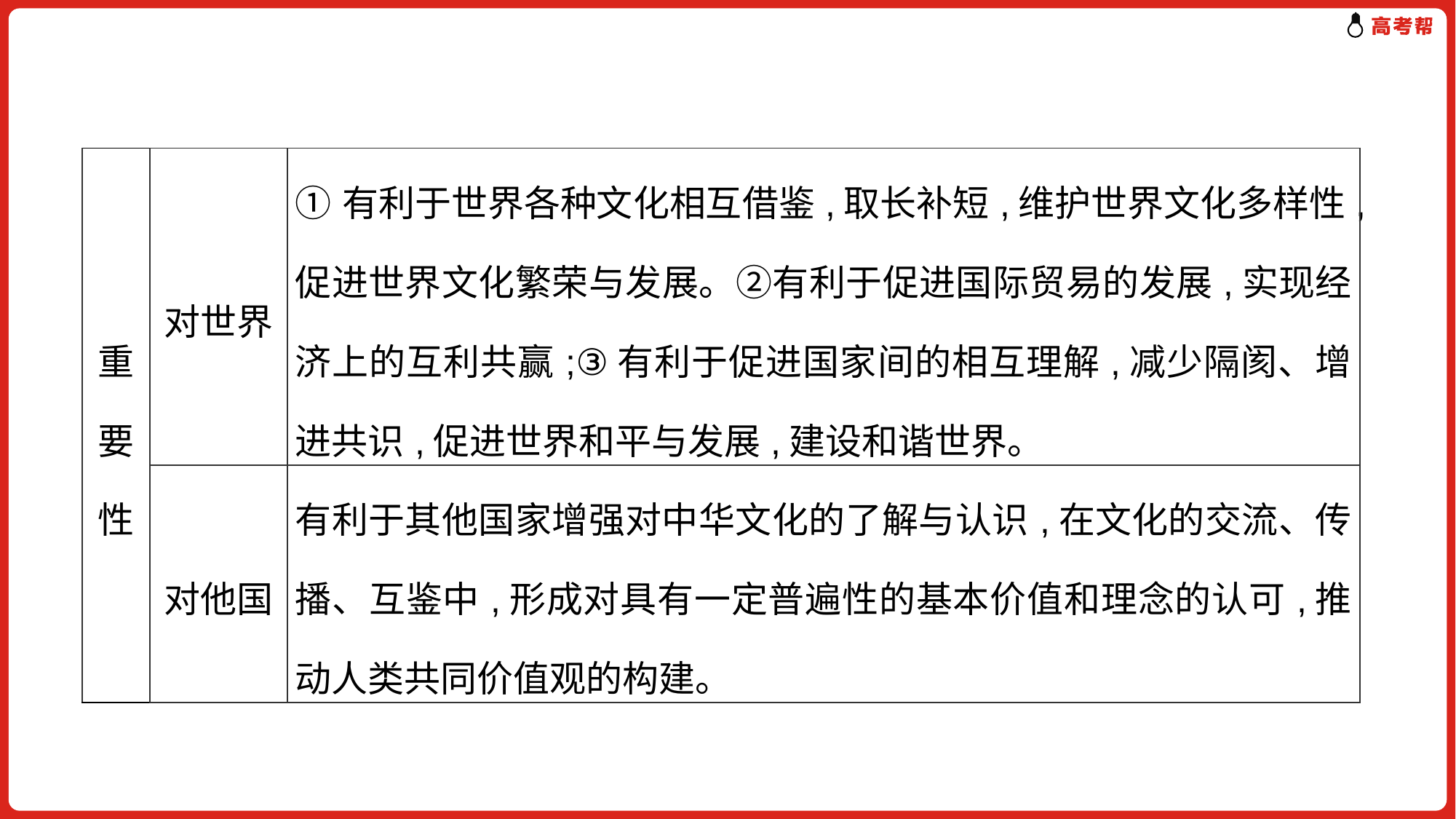

| 重要性 | 对世界 | ①有利于世界各种文化相互借鉴,取长补短,维护世界文化多样性,促进世界文化繁荣与发展。②有利于促进国际贸易的发展,实现经济上的互利共赢;③有利于促进国家间的相互理解,减少隔阂、增进共识,促进世界和平与发展,建设和谐世界。 |
| --- | --- | --- |
|  | 对他国 | 有利于其他国家增强对中华文化的了解与认识,在文化的交流、传播、互鉴中,形成对具有一定普遍性的基本价值和理念的认可,推动人类共同价值观的构建。 |